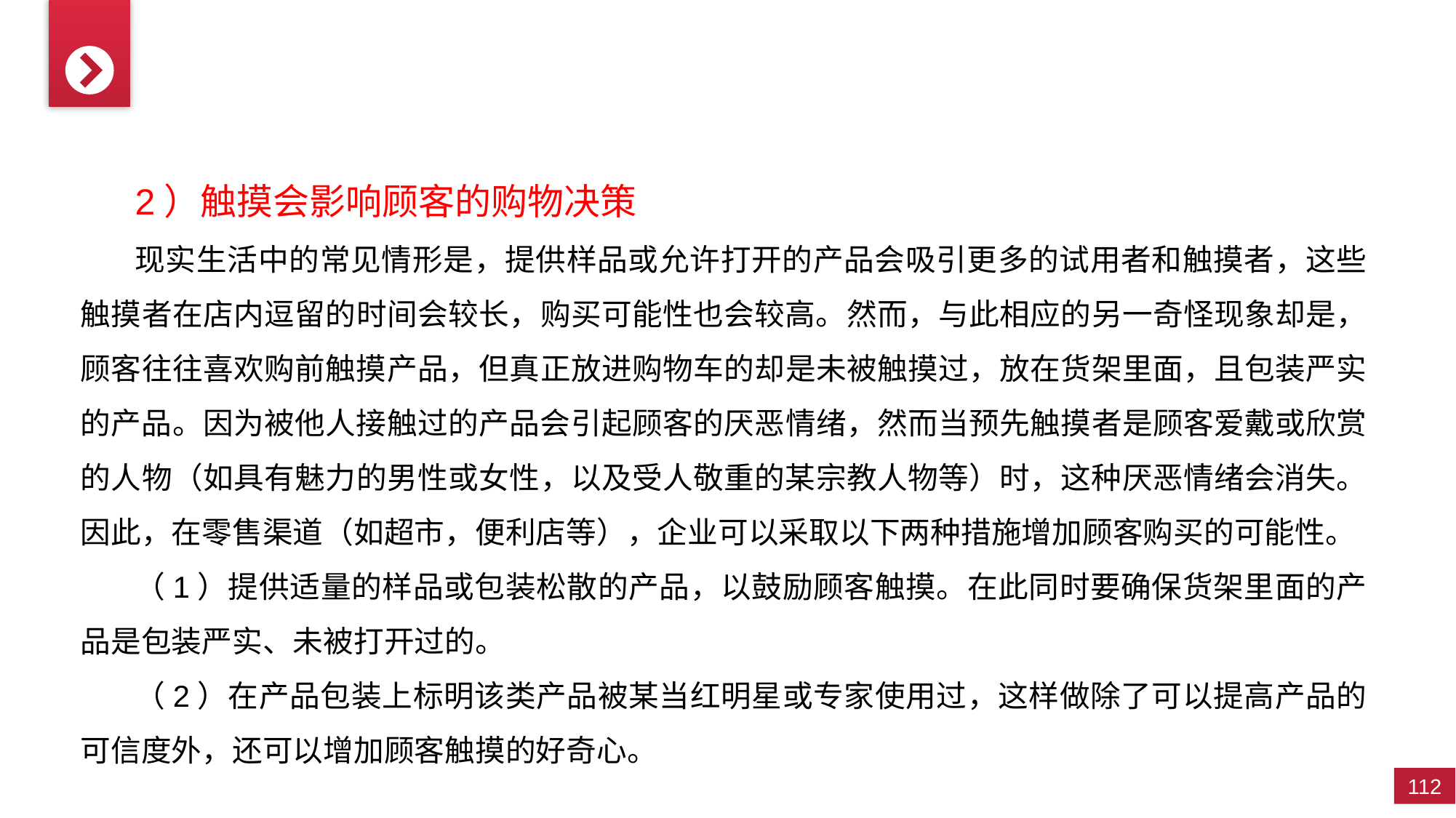

2）触摸会影响顾客的购物决策
现实生活中的常见情形是，提供样品或允许打开的产品会吸引更多的试用者和触摸者，这些触摸者在店内逗留的时间会较长，购买可能性也会较高。然而，与此相应的另一奇怪现象却是，顾客往往喜欢购前触摸产品，但真正放进购物车的却是未被触摸过，放在货架里面，且包装严实的产品。因为被他人接触过的产品会引起顾客的厌恶情绪，然而当预先触摸者是顾客爱戴或欣赏的人物（如具有魅力的男性或女性，以及受人敬重的某宗教人物等）时，这种厌恶情绪会消失。因此，在零售渠道（如超市，便利店等），企业可以采取以下两种措施增加顾客购买的可能性。
（1）提供适量的样品或包装松散的产品，以鼓励顾客触摸。在此同时要确保货架里面的产品是包装严实、未被打开过的。
（2）在产品包装上标明该类产品被某当红明星或专家使用过，这样做除了可以提高产品的可信度外，还可以增加顾客触摸的好奇心。